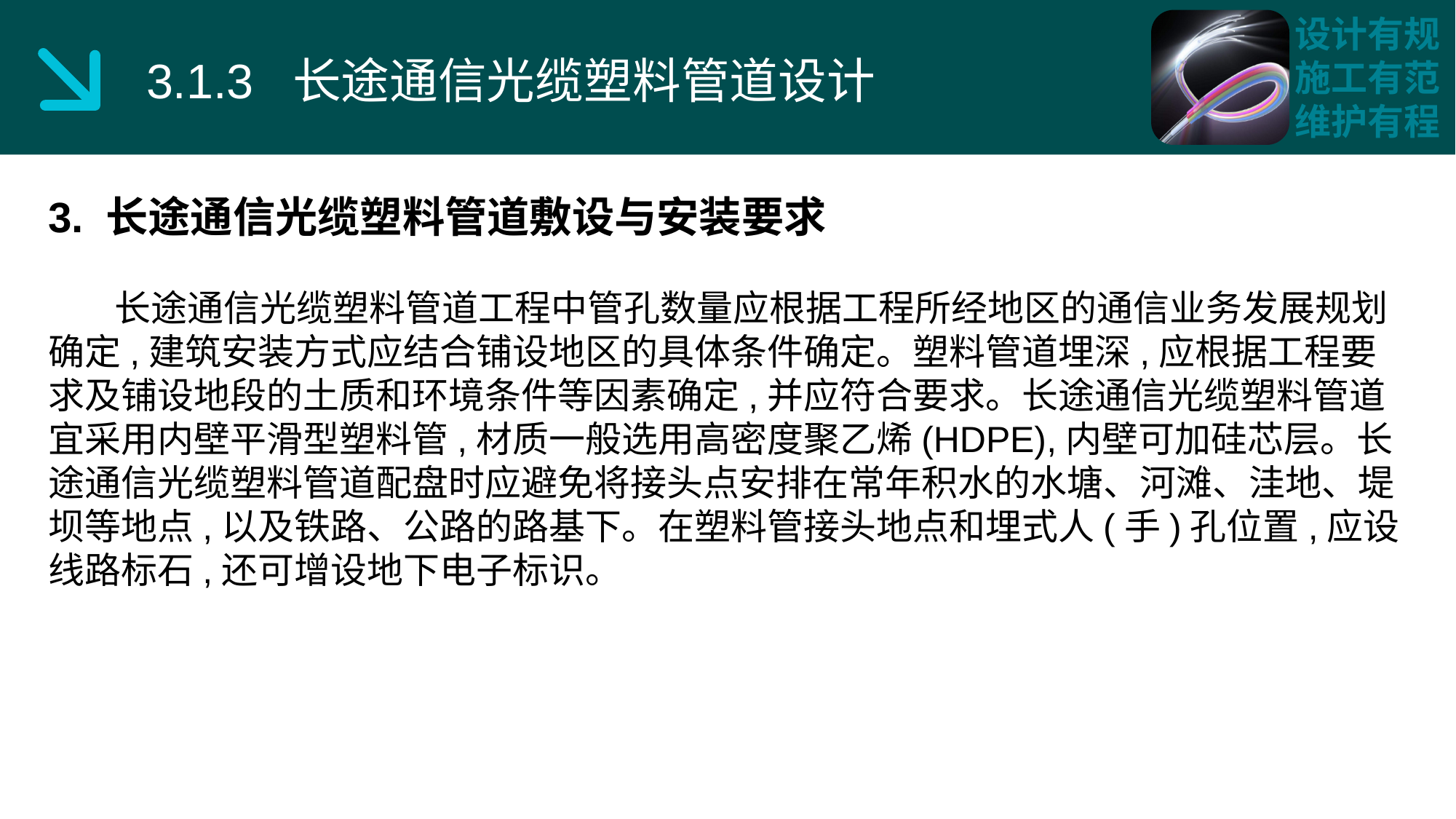

3.1.3  长途通信光缆塑料管道设计

3. 长途通信光缆塑料管道敷设与安装要求

       长途通信光缆塑料管道工程中管孔数量应根据工程所经地区的通信业务发展规划确定,建筑安装方式应结合铺设地区的具体条件确定。塑料管道埋深,应根据工程要求及铺设地段的土质和环境条件等因素确定,并应符合要求。长途通信光缆塑料管道宜采用内壁平滑型塑料管,材质一般选用高密度聚乙烯(HDPE),内壁可加硅芯层。长途通信光缆塑料管道配盘时应避免将接头点安排在常年积水的水塘、河滩、洼地、堤坝等地点,以及铁路、公路的路基下。在塑料管接头地点和埋式人(手)孔位置,应设线路标石,还可增设地下电子标识。